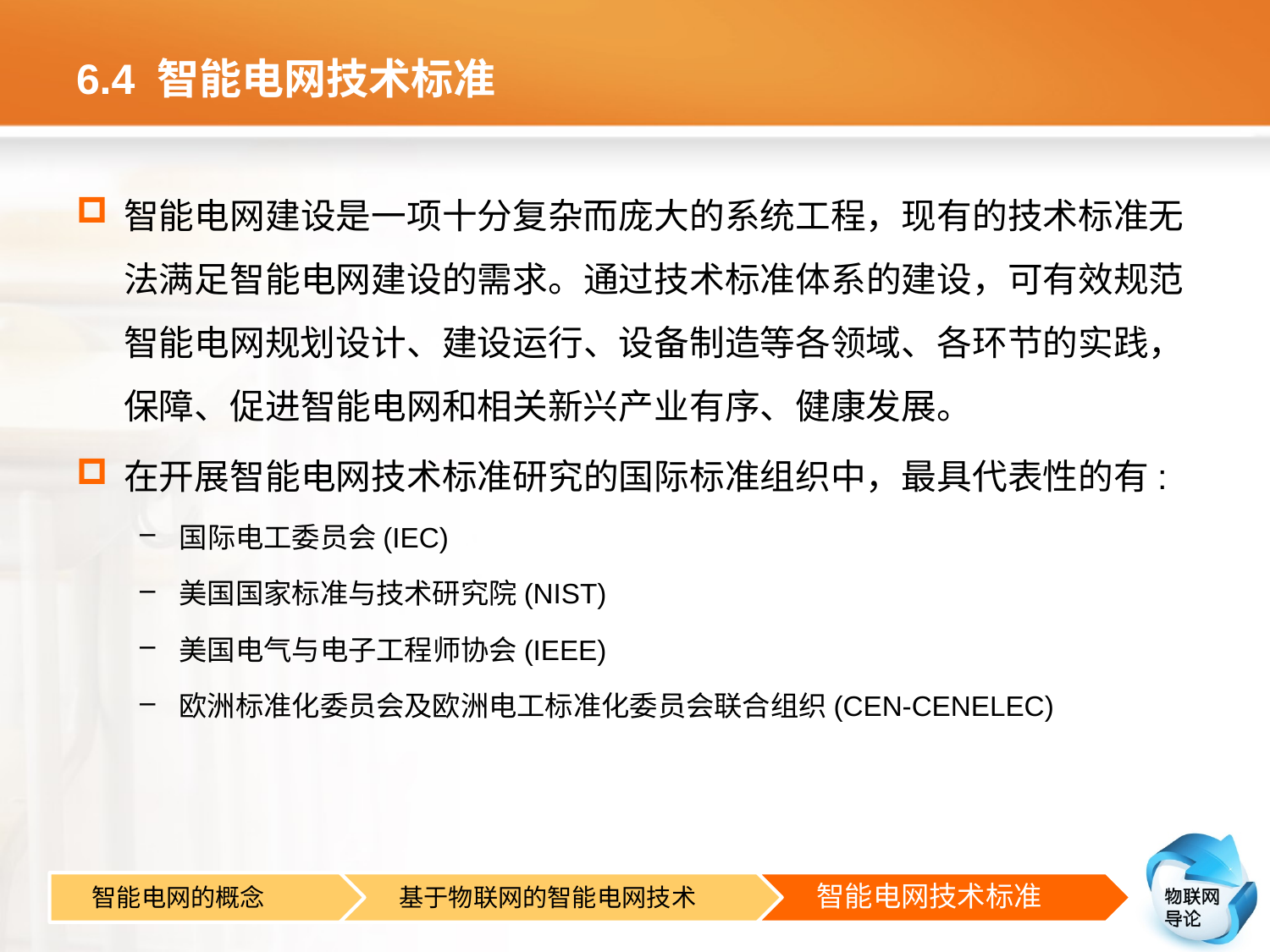

# 6.4 智能电网技术标准
智能电网建设是一项十分复杂而庞大的系统工程，现有的技术标准无法满足智能电网建设的需求。通过技术标准体系的建设，可有效规范智能电网规划设计、建设运行、设备制造等各领域、各环节的实践，保障、促进智能电网和相关新兴产业有序、健康发展。
在开展智能电网技术标准研究的国际标准组织中，最具代表性的有:
国际电工委员会(IEC)
美国国家标准与技术研究院(NIST)
美国电气与电子工程师协会(IEEE)
欧洲标准化委员会及欧洲电工标准化委员会联合组织(CEN-CENELEC)